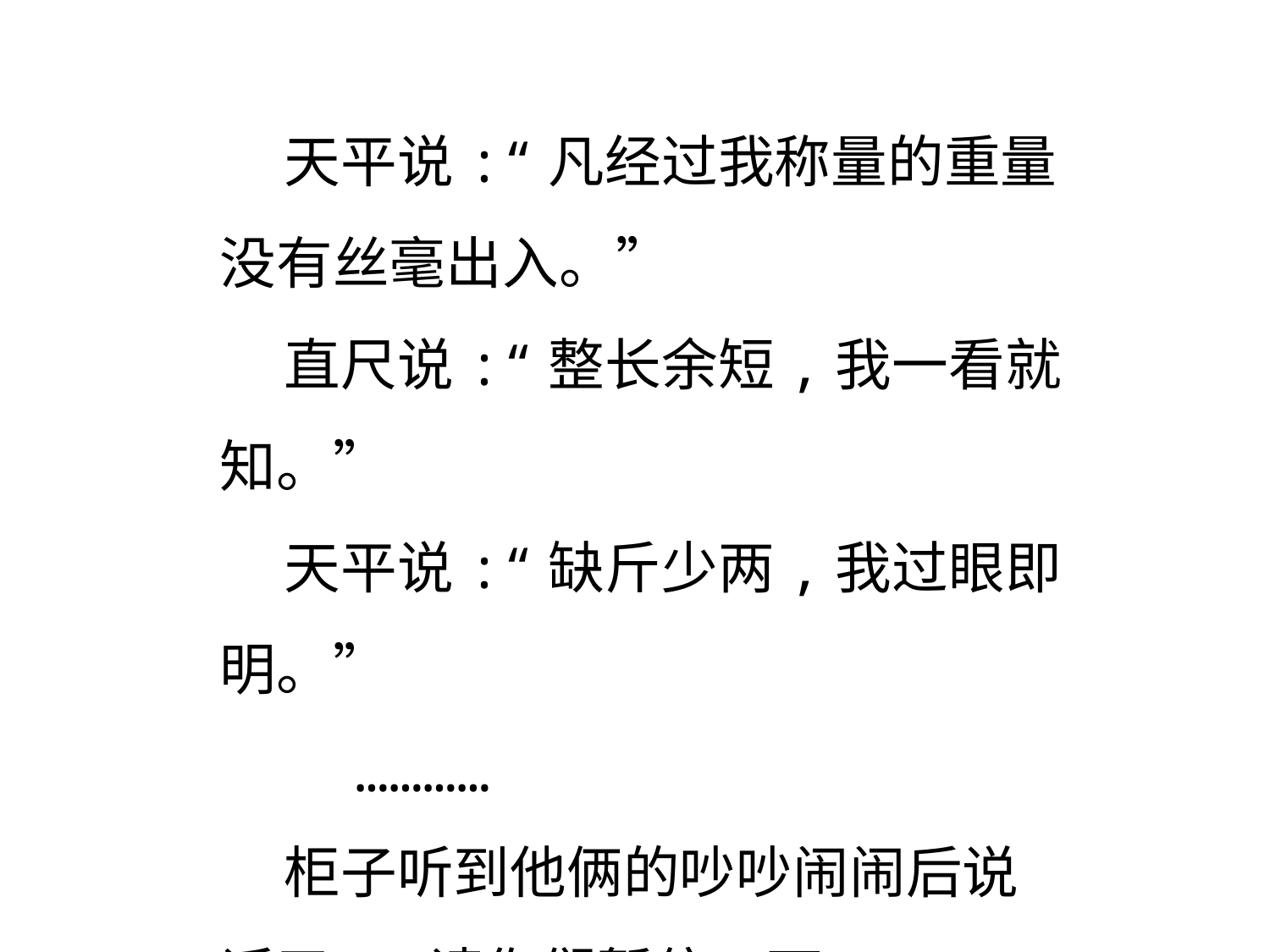

天平说:“凡经过我称量的重量没有丝毫出入。”
    直尺说:“整长余短,我一看就知。”
    天平说:“缺斤少两,我过眼即明。”
    …………
    柜子听到他俩的吵吵闹闹后说话了:“请你们暂停一下。